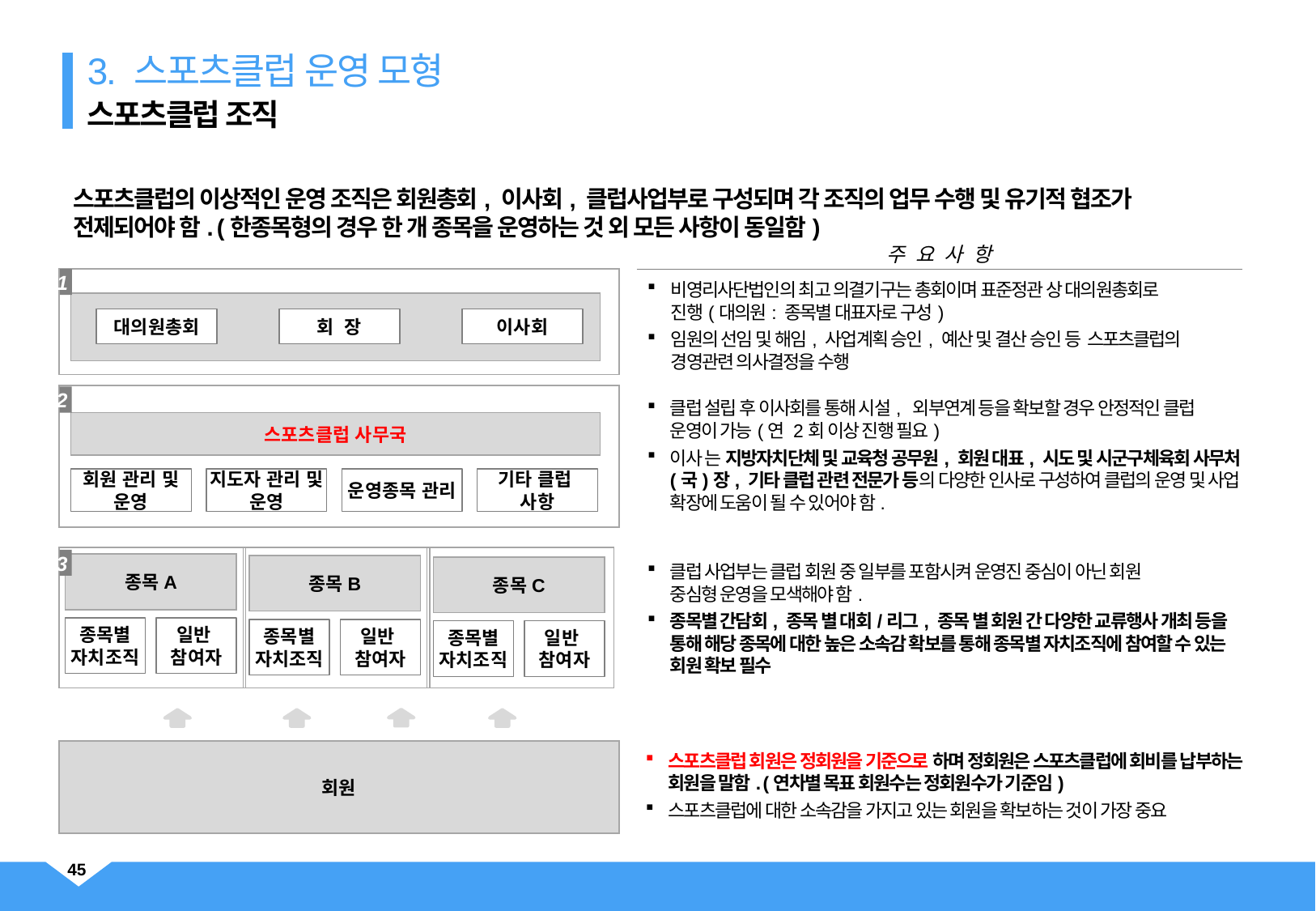

3. 스포츠클럽 운영 모형
스포츠클럽 조직
스포츠클럽의 이상적인 운영 조직은 회원총회, 이사회, 클럽사업부로 구성되며 각 조직의 업무 수행 및 유기적 협조가 전제되어야 함. (한종목형의 경우 한 개 종목을 운영하는 것 외 모든 사항이 동일함)
주요사항

1
비영리사단법인의 최고 의결기구는 총회이며 표준정관 상 대의원총회로
진행(대의원: 종목별 대표자로 구성)
임원의 선임 및 해임, 사업계획 승인, 예산 및 결산 승인 등  스포츠클럽의 경영관련 의사결정을 수행

대의원총회
회  장
이사회

2
클럽 설립 후 이사회를 통해 시설,  외부연계 등을 확보할 경우 안정적인 클럽 운영이 가능(연 2회 이상 진행 필요)
이사 는 지방자치단체 및 교육청 공무원, 회원 대표, 시도 및 시군구체육회 사무처(국)장, 기타 클럽 관련 전문가 등의 다양한 인사로 구성하여 클럽의 운영 및 사업 확장에 도움이 될 수 있어야 함.
스포츠클럽 사무국
회원 관리 및 운영
지도자 관리 및 운영
운영종목 관리
기타 클럽
사항

종목A
종목별
자치조직
일반
참여자

종목B
종목별
자치조직
일반
참여자

종목C
종목별
자치조직
일반
참여자
3
클럽 사업부는 클럽 회원 중 일부를 포함시켜 운영진 중심이 아닌 회원
중심형 운영을 모색해야 함.
종목별 간담회, 종목 별 대회/리그, 종목 별 회원 간 다양한 교류행사 개최 등을 통해 해당 종목에 대한 높은 소속감 확보를 통해 종목별 자치조직에 참여할 수 있는 회원 확보 필수

회원
스포츠클럽 회원은 정회원을 기준으로 하며 정회원은 스포츠클럽에 회비를 납부하는 회원을 말함. (연차별 목표 회원수는 정회원수가 기준임)
스포츠클럽에 대한 소속감을 가지고 있는 회원을 확보하는 것이 가장 중요